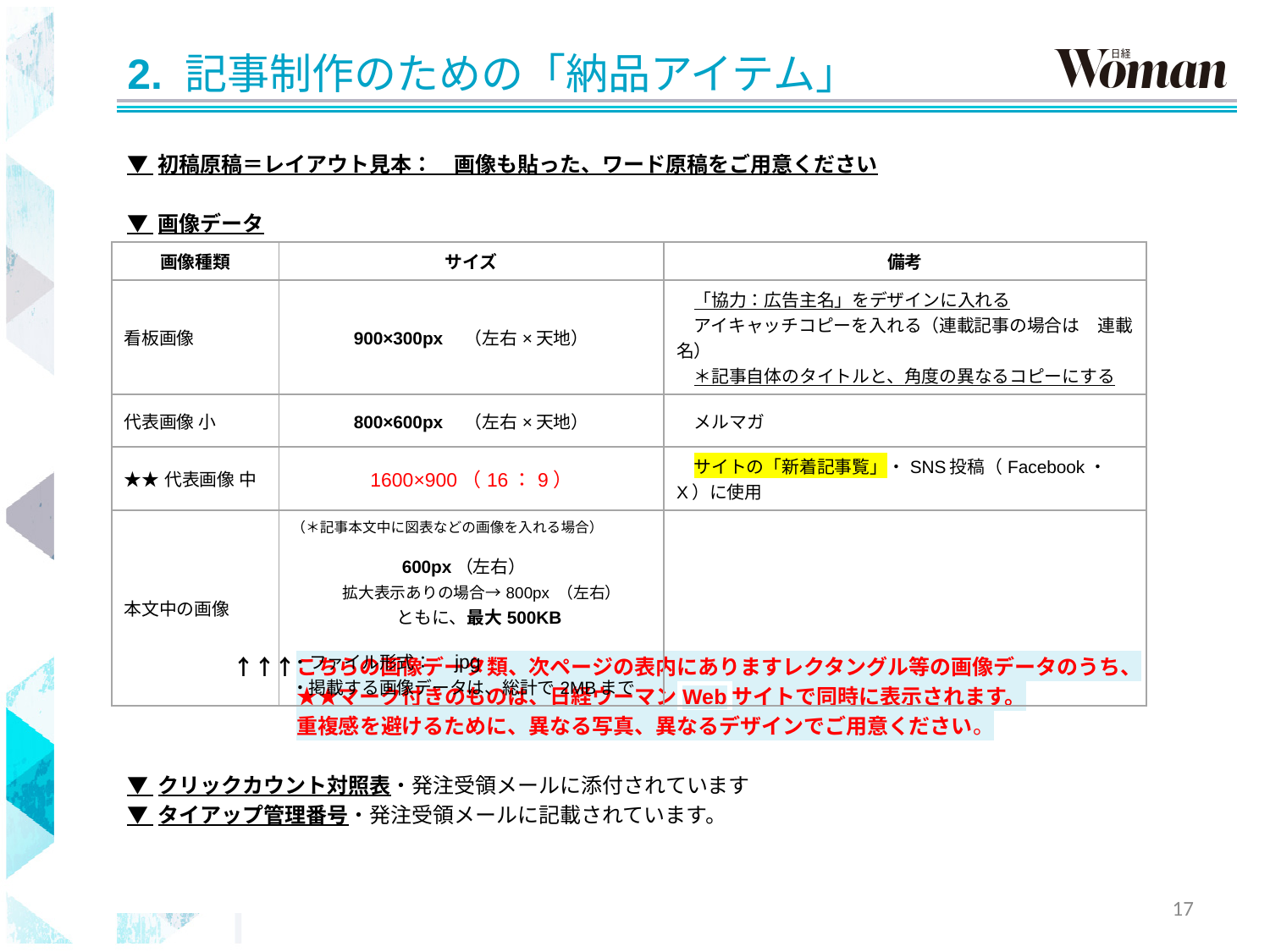

# 2. 記事制作のための「納品アイテム」

▼ 初稿原稿＝レイアウト見本：　画像も貼った、ワード原稿をご用意ください

▼ 画像データ

　　　　　↑↑↑こちらの画像データ類、次ページの表内にありますレクタングル等の画像データのうち、
　　　　　　　　★★マーク付きのものは、日経ウーマンWebサイトで同時に表示されます。
　　　　　　　　重複感を避けるために、異なる写真、異なるデザインでご用意ください。

▼ クリックカウント対照表・発注受領メールに添付されています
▼ タイアップ管理番号・発注受領メールに記載されています。
| 画像種類 | サイズ | 備考 |
| --- | --- | --- |
| 看板画像 | 900×300px　（左右×天地） | 「協力：広告主名」をデザインに入れる 　アイキャッチコピーを入れる（連載記事の場合は　連載名）　　　 　＊記事自体のタイトルと、角度の異なるコピーにする |
| 代表画像 小 | 800×600px　（左右×天地） | メルマガ |
| ★★代表画像 中 | 1600×900（16：9） | サイトの「新着記事覧」・SNS投稿（Facebook・X）に使用 |
| 本文中の画像 | （＊記事本文中に図表などの画像を入れる場合） 　　　　　　600px（左右） 　　　拡大表示ありの場合→800px （左右） 　　　　　　ともに、最大500KB ・ファイル形式：　jpg ・掲載する画像データは、総計で2MBまで |  |
17